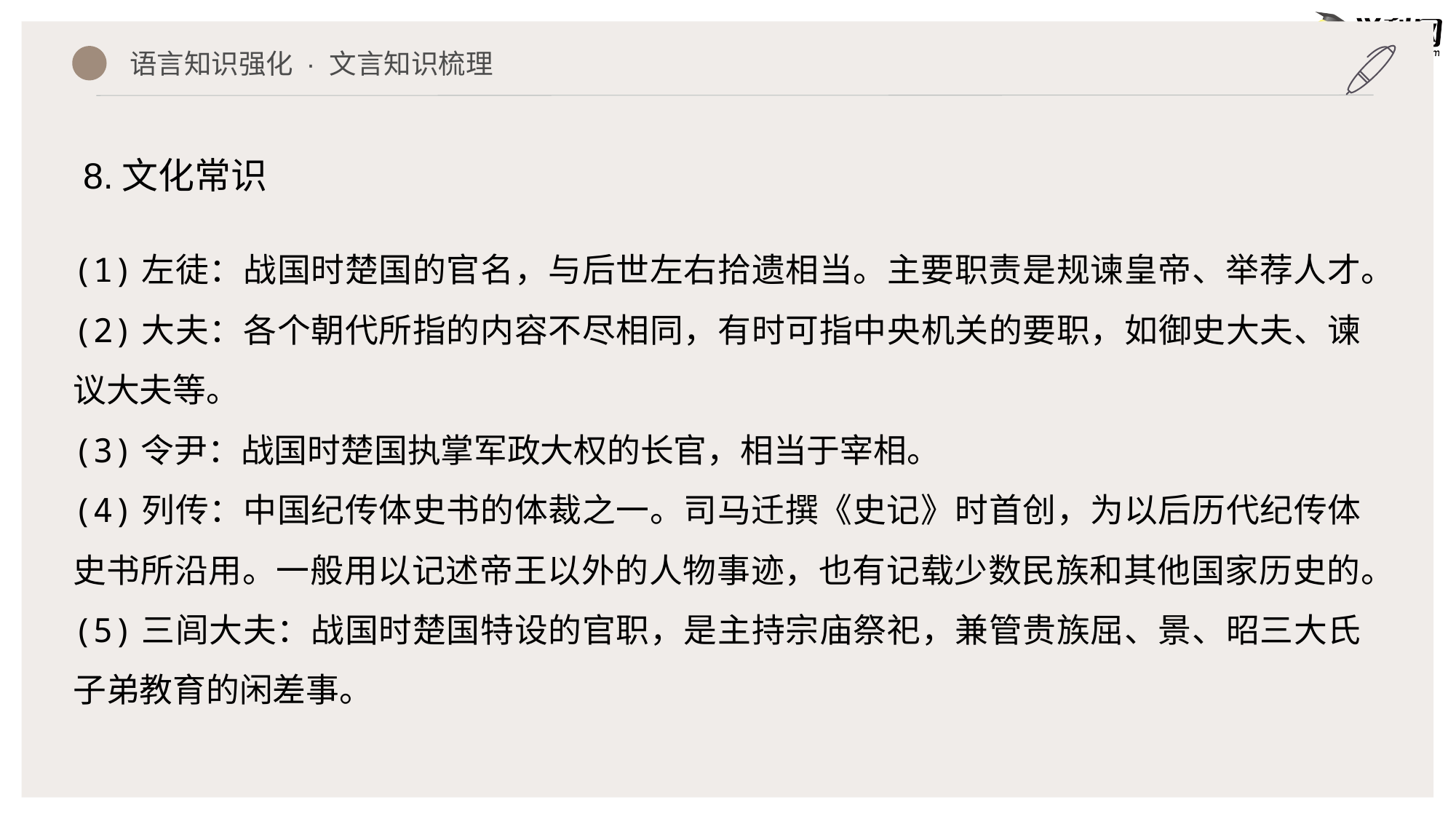

语言知识强化 · 文言知识梳理

8.文化常识
(1)左徒：战国时楚国的官名，与后世左右拾遗相当。主要职责是规谏皇帝、举荐人才。
(2)大夫：各个朝代所指的内容不尽相同，有时可指中央机关的要职，如御史大夫、谏议大夫等。
(3)令尹：战国时楚国执掌军政大权的长官，相当于宰相。
(4)列传：中国纪传体史书的体裁之一。司马迁撰《史记》时首创，为以后历代纪传体史书所沿用。一般用以记述帝王以外的人物事迹，也有记载少数民族和其他国家历史的。
(5)三闾大夫：战国时楚国特设的官职，是主持宗庙祭祀，兼管贵族屈、景、昭三大氏子弟教育的闲差事。